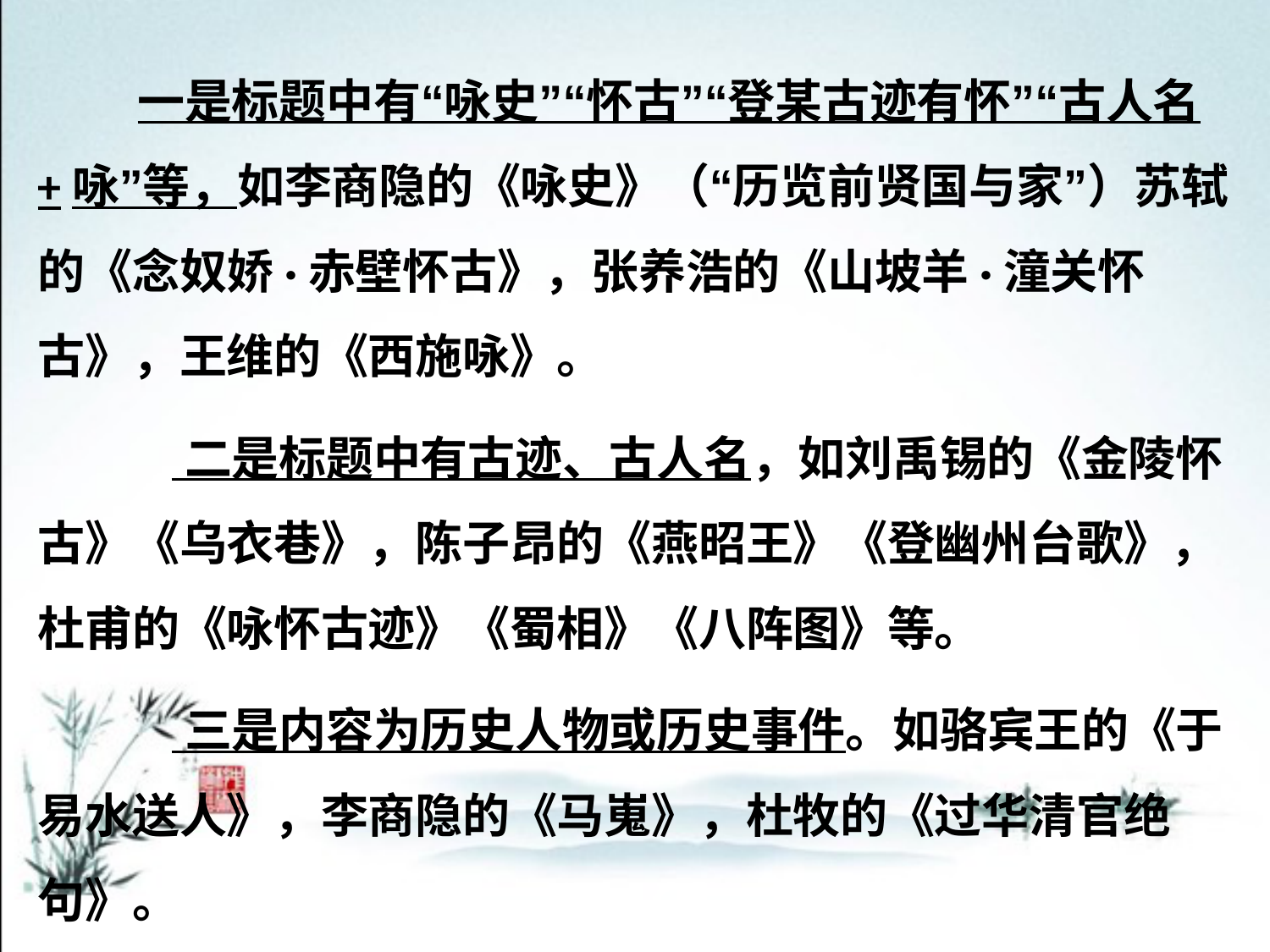

一是标题中有“咏史”“怀古”“登某古迹有怀”“古人名+咏”等，如李商隐的《咏史》（“历览前贤国与家”）苏轼的《念奴娇·赤壁怀古》，张养浩的《山坡羊·潼关怀古》，王维的《西施咏》。
　　    二是标题中有古迹、古人名，如刘禹锡的《金陵怀古》《乌衣巷》，陈子昂的《燕昭王》《登幽州台歌》，杜甫的《咏怀古迹》《蜀相》《八阵图》等。
　　    三是内容为历史人物或历史事件。如骆宾王的《于易水送人》，李商隐的《马嵬》，杜牧的《过华清官绝句》。